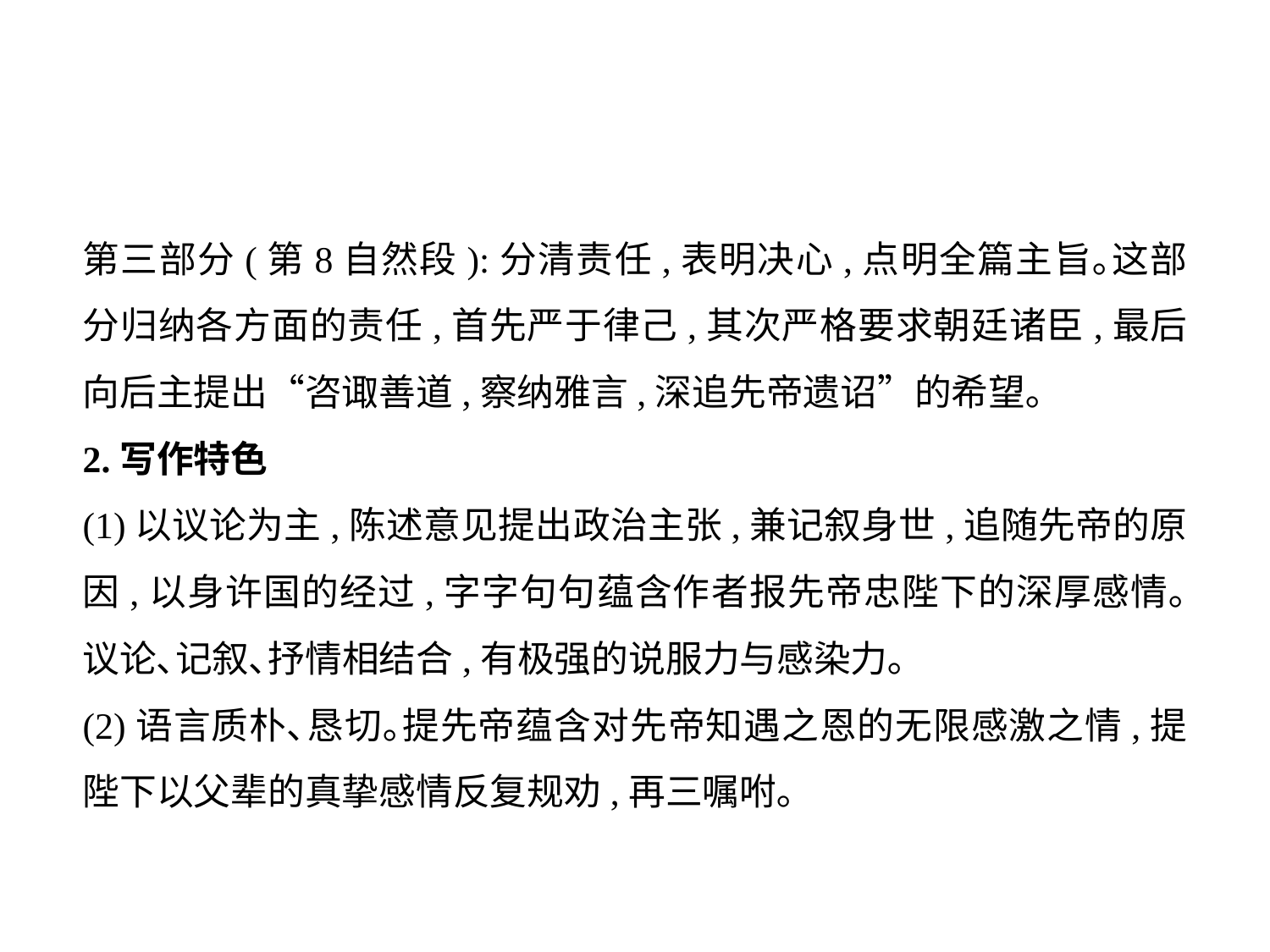

第三部分(第8自然段):分清责任,表明决心,点明全篇主旨｡这部分归纳各方面的责任,首先严于律己,其次严格要求朝廷诸臣,最后向后主提出“咨诹善道,察纳雅言,深追先帝遗诏”的希望｡
2.写作特色
(1)以议论为主,陈述意见提出政治主张,兼记叙身世,追随先帝的原因,以身许国的经过,字字句句蕴含作者报先帝忠陛下的深厚感情｡议论､记叙､抒情相结合,有极强的说服力与感染力｡
(2)语言质朴､恳切｡提先帝蕴含对先帝知遇之恩的无限感激之情,提陛下以父辈的真挚感情反复规劝,再三嘱咐｡